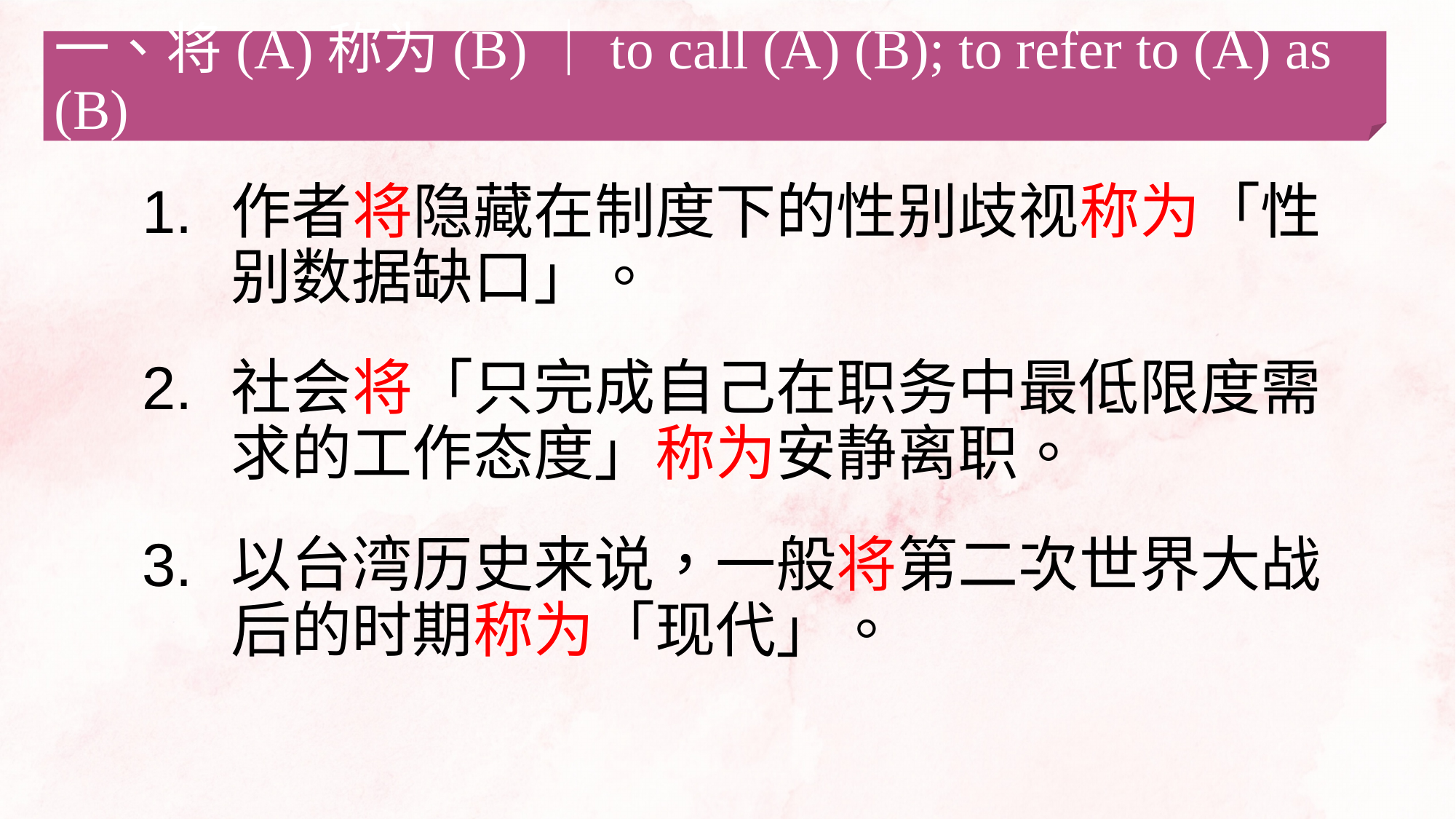

一、将(A)称为(B)｜to call (A) (B); to refer to (A) as (B)
作者将隐藏在制度下的性别歧视称为「性别数据缺口」。
社会将「只完成自己在职务中最低限度需求的工作态度」称为安静离职。
以台湾历史来说，一般将第二次世界大战后的时期称为「现代」。